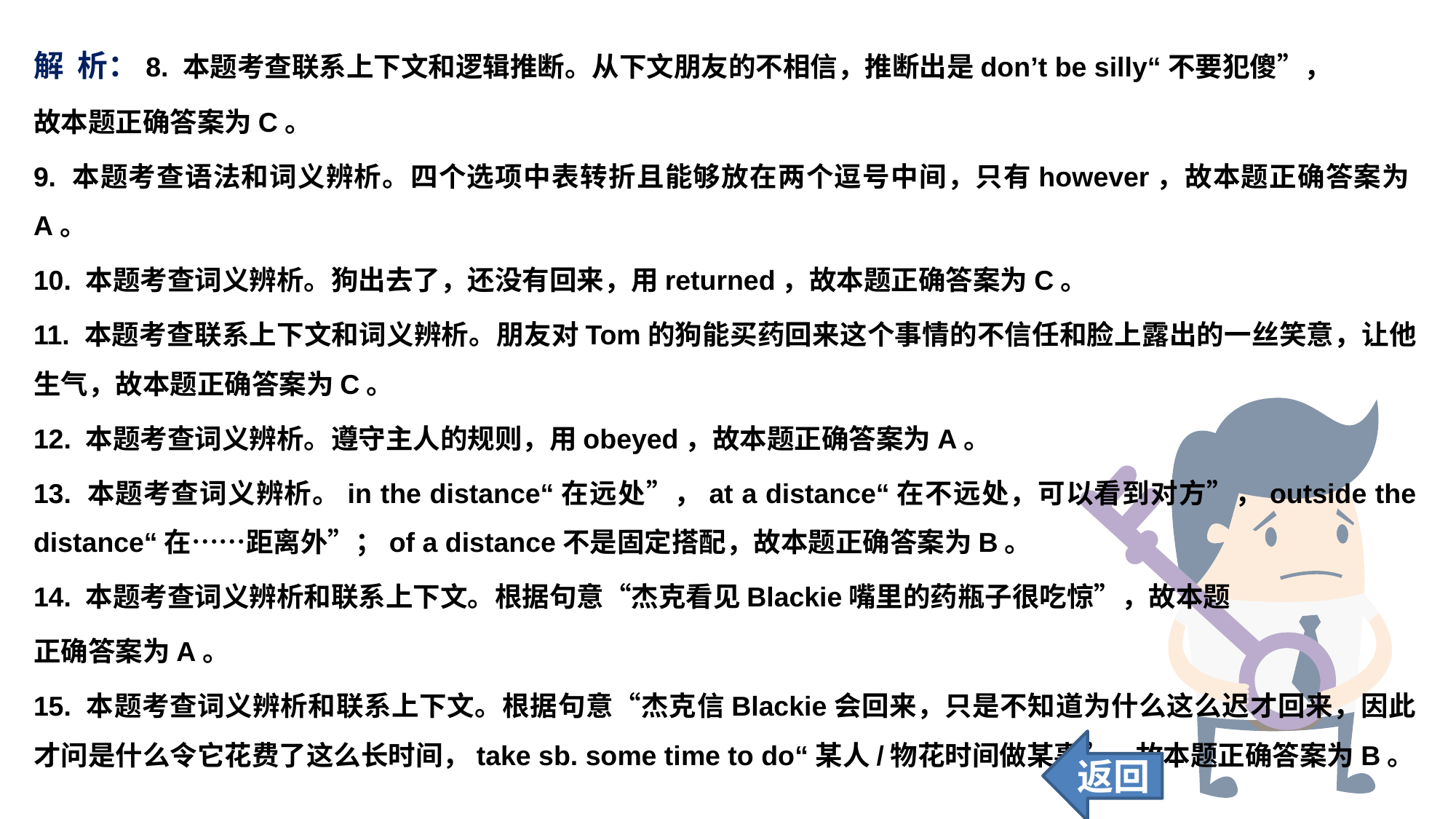

解  析：8. 本题考查联系上下文和逻辑推断。从下文朋友的不相信，推断出是don’t be silly“不要犯傻”，
故本题正确答案为C。
9. 本题考查语法和词义辨析。四个选项中表转折且能够放在两个逗号中间，只有however，故本题正确答案为A。
10. 本题考查词义辨析。狗出去了，还没有回来，用returned，故本题正确答案为C。
11. 本题考查联系上下文和词义辨析。朋友对Tom的狗能买药回来这个事情的不信任和脸上露出的一丝笑意，让他生气，故本题正确答案为C。
12. 本题考查词义辨析。遵守主人的规则，用obeyed，故本题正确答案为A。
13. 本题考查词义辨析。in the distance“在远处”，at a distance“在不远处，可以看到对方”，outside the distance“在……距离外”；of a distance不是固定搭配，故本题正确答案为B。
14. 本题考查词义辨析和联系上下文。根据句意“杰克看见Blackie嘴里的药瓶子很吃惊”，故本题
正确答案为A。
15. 本题考查词义辨析和联系上下文。根据句意“杰克信Blackie会回来，只是不知道为什么这么迟才回来，因此才问是什么令它花费了这么长时间，take sb. some time to do“某人/物花时间做某事”，故本题正确答案为B。

返回
28